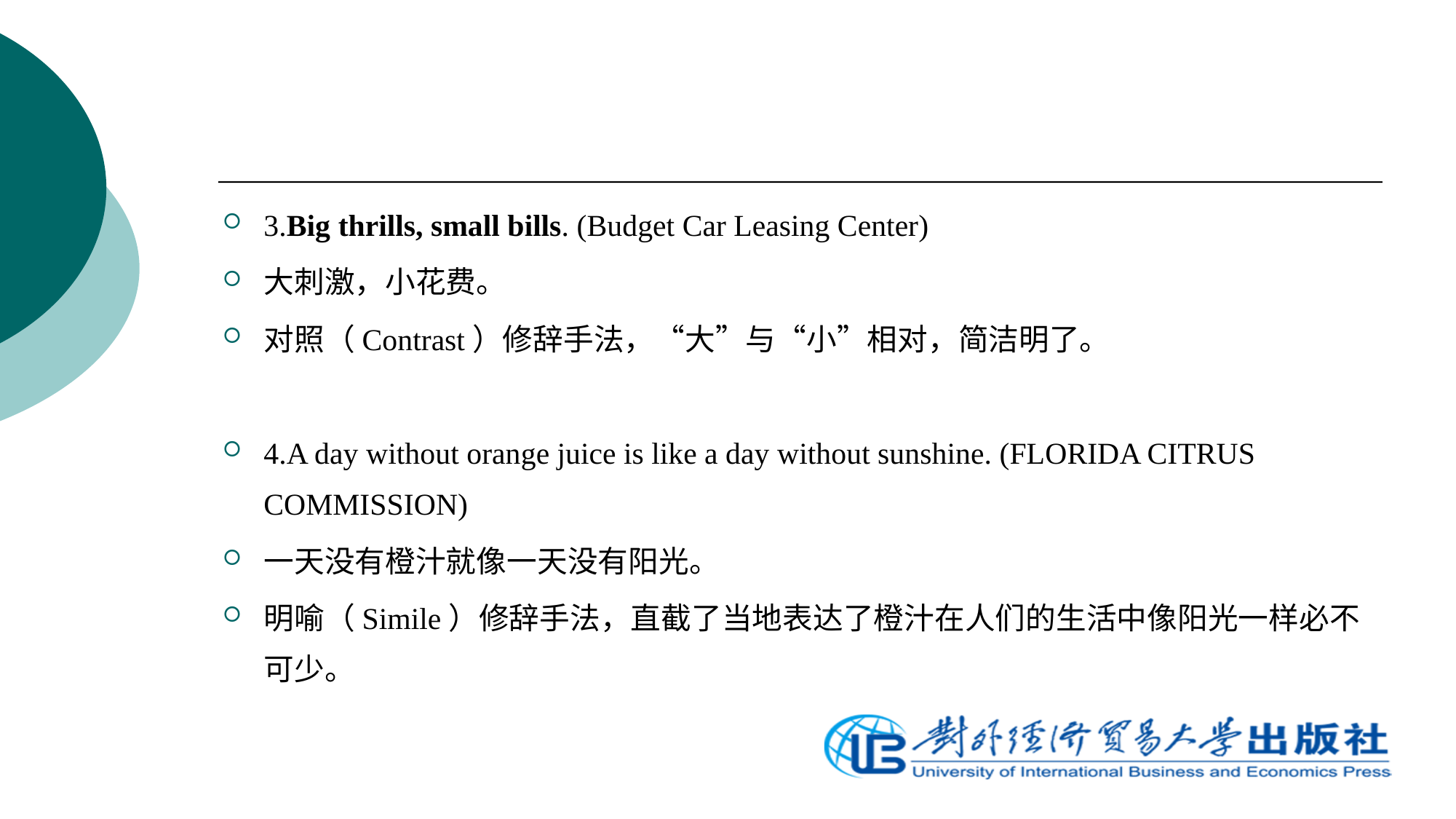

3.Big thrills, small bills. (Budget Car Leasing Center)
大刺激，小花费。
对照（Contrast）修辞手法，“大”与“小”相对，简洁明了。

4.A day without orange juice is like a day without sunshine. (FLORIDA CITRUS COMMISSION)
一天没有橙汁就像一天没有阳光。
明喻（Simile）修辞手法，直截了当地表达了橙汁在人们的生活中像阳光一样必不可少。